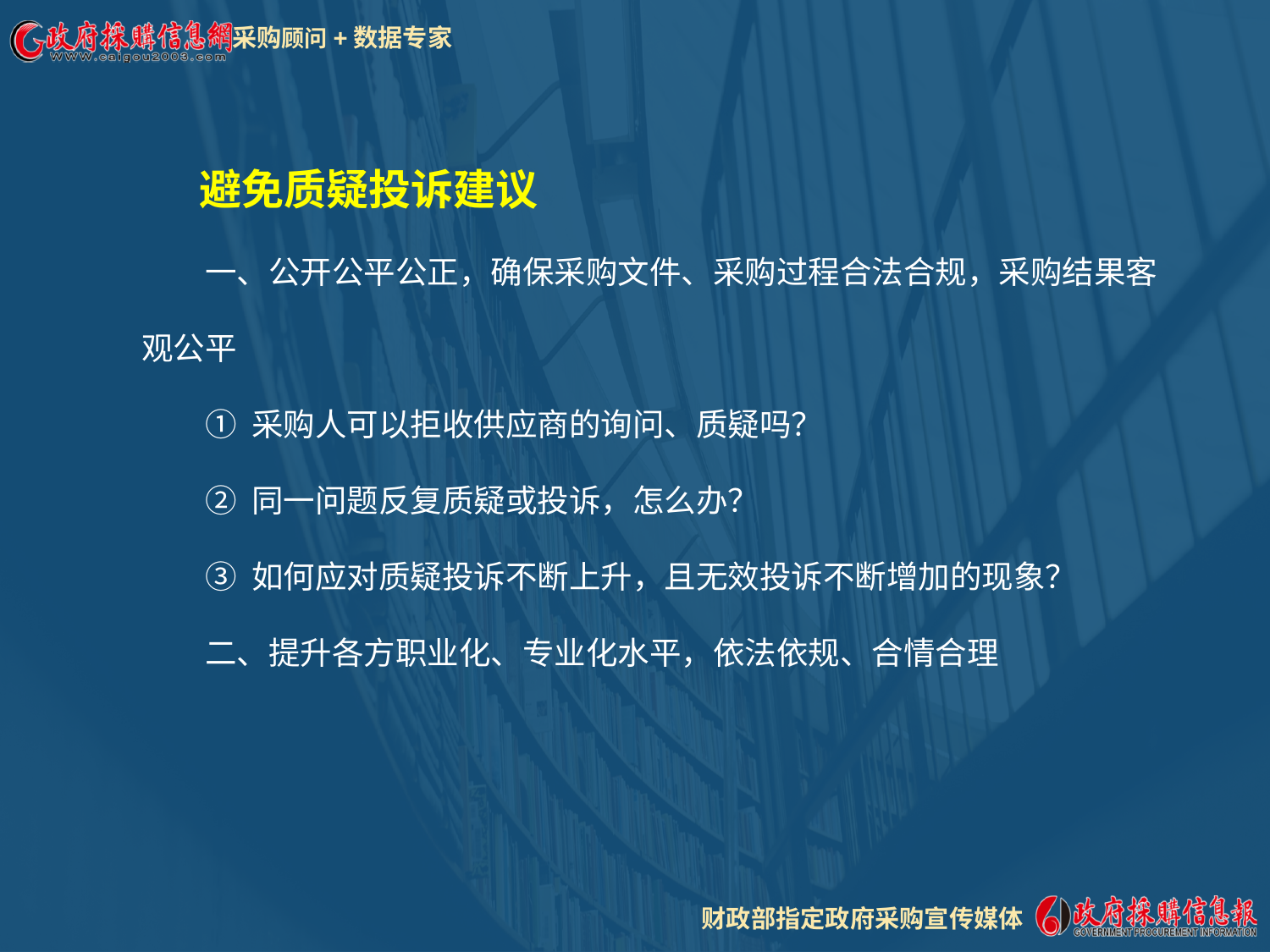

避免质疑投诉建议
一、公开公平公正，确保采购文件、采购过程合法合规，采购结果客观公平
① 采购人可以拒收供应商的询问、质疑吗？
② 同一问题反复质疑或投诉，怎么办？
③ 如何应对质疑投诉不断上升，且无效投诉不断增加的现象？
二、提升各方职业化、专业化水平，依法依规、合情合理